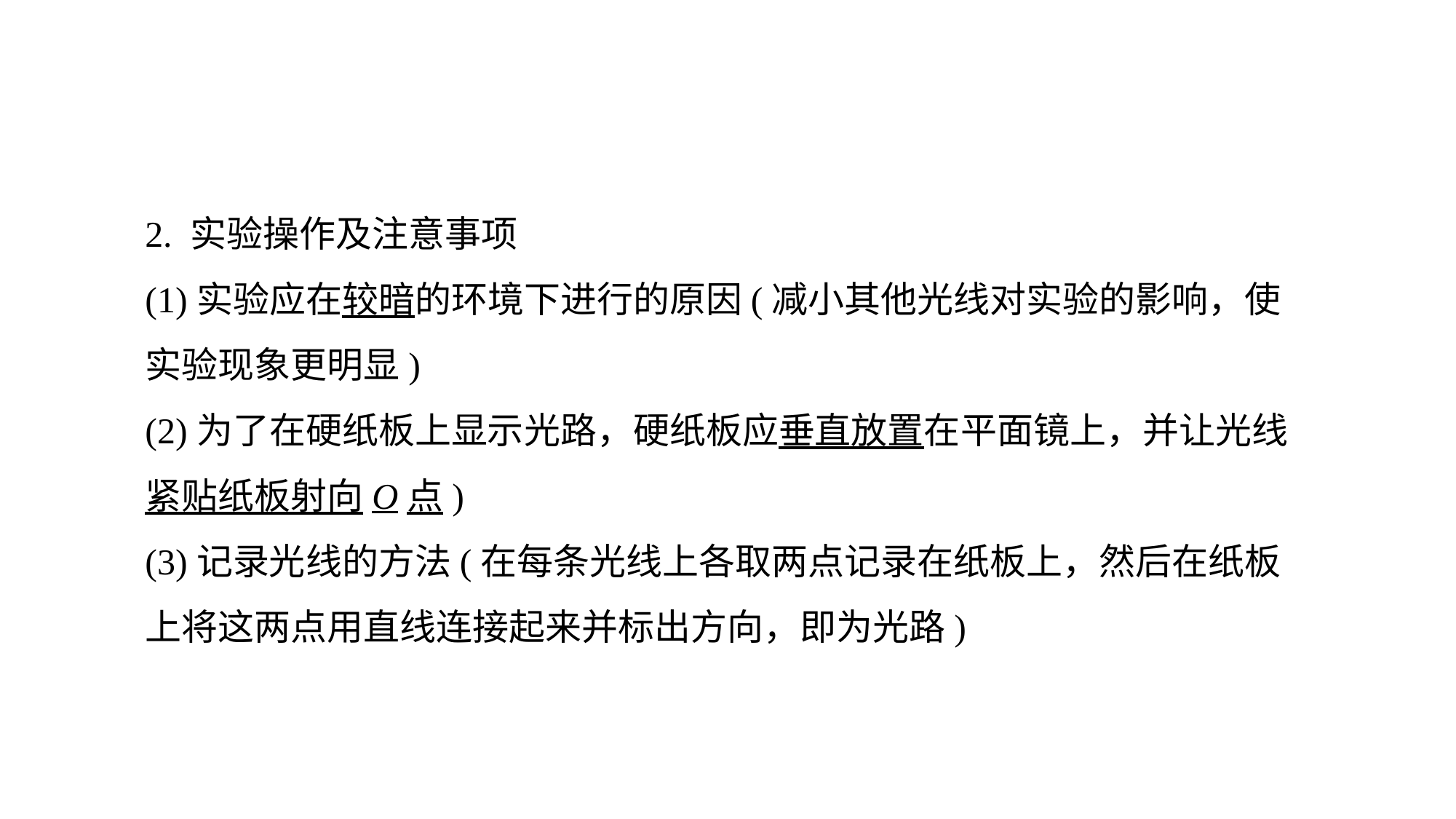

2. 实验操作及注意事项
(1)实验应在较暗的环境下进行的原因(减小其他光线对实验的影响，使实验现象更明显)
(2)为了在硬纸板上显示光路，硬纸板应垂直放置在平面镜上，并让光线紧贴纸板射向O点)
(3)记录光线的方法(在每条光线上各取两点记录在纸板上，然后在纸板上将这两点用直线连接起来并标出方向，即为光路)